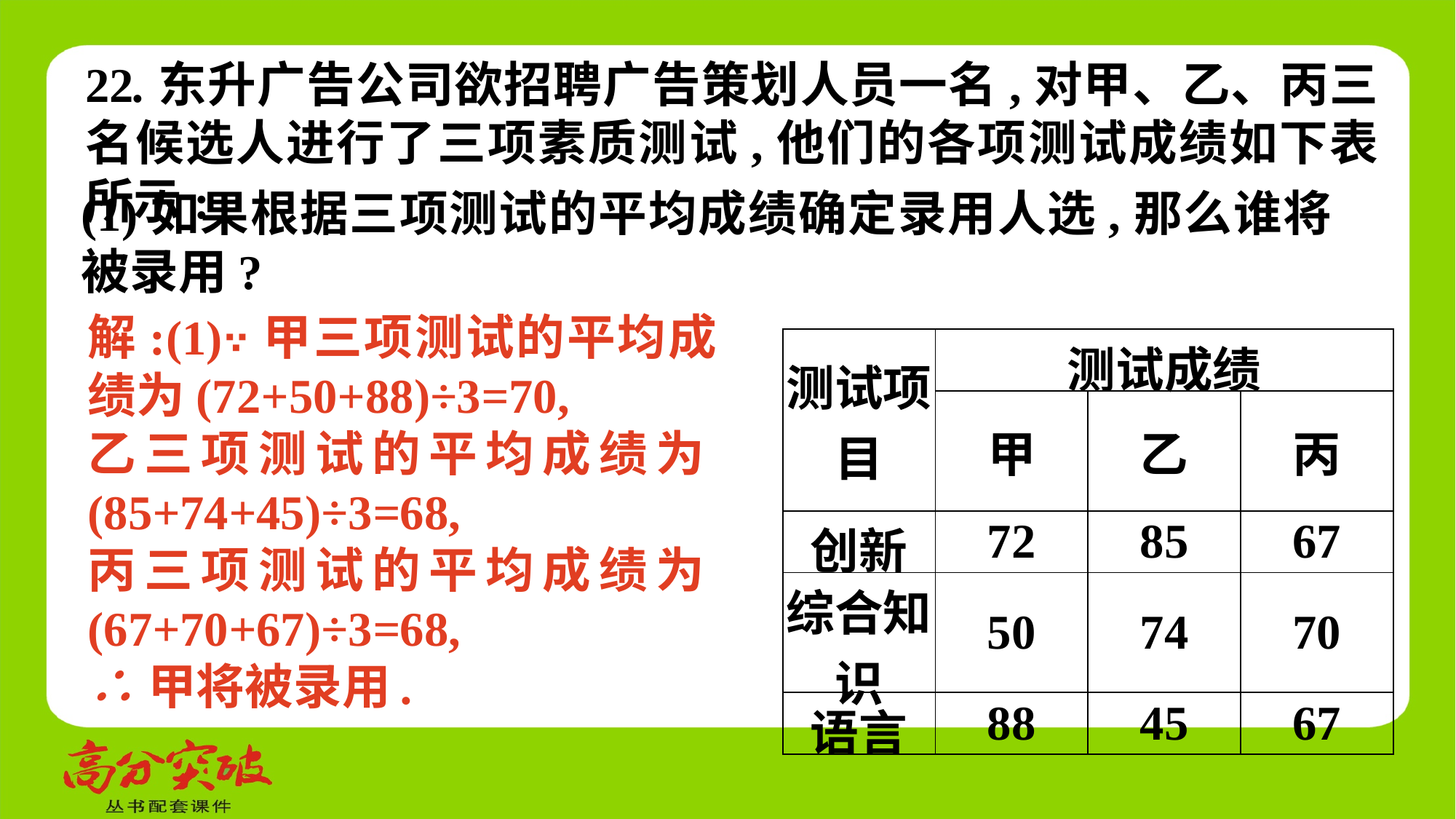

22.东升广告公司欲招聘广告策划人员一名,对甲、乙、丙三名候选人进行了三项素质测试,他们的各项测试成绩如下表所示:
(1)如果根据三项测试的平均成绩确定录用人选,那么谁将被录用?
解:(1)∵甲三项测试的平均成绩为(72+50+88)÷3=70,
乙三项测试的平均成绩为(85+74+45)÷3=68,
丙三项测试的平均成绩为(67+70+67)÷3=68,
∴甲将被录用.
| 测试项目 | 测试成绩 |  |  |
| --- | --- | --- | --- |
|  | 甲 | 乙 | 丙 |
| 创新 | 72 | 85 | 67 |
| 综合知识 | 50 | 74 | 70 |
| 语言 | 88 | 45 | 67 |